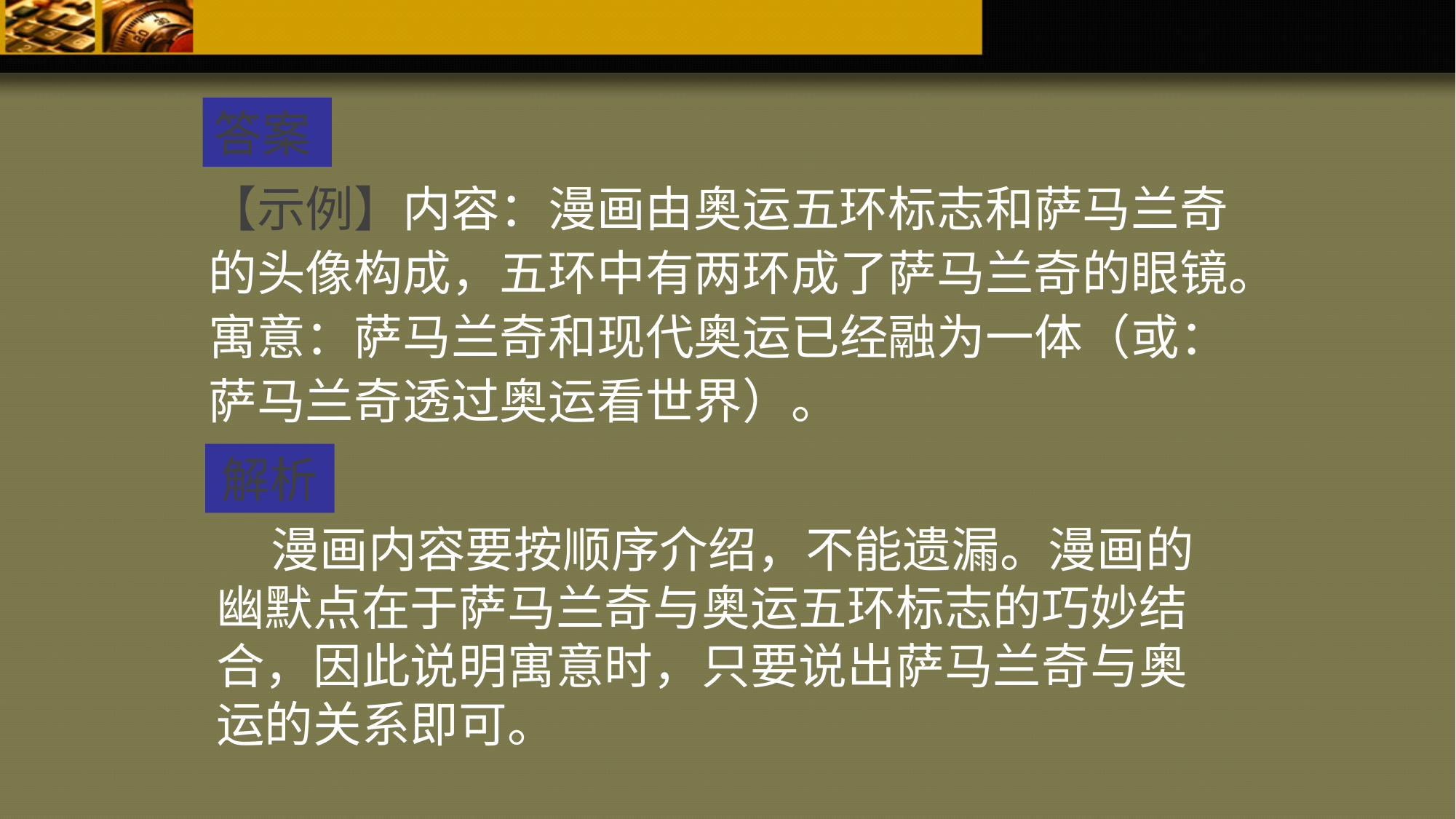

答案
【示例】内容：漫画由奥运五环标志和萨马兰奇的头像构成，五环中有两环成了萨马兰奇的眼镜。
寓意：萨马兰奇和现代奥运已经融为一体（或：萨马兰奇透过奥运看世界）。
解析
    漫画内容要按顺序介绍，不能遗漏。漫画的幽默点在于萨马兰奇与奥运五环标志的巧妙结合，因此说明寓意时，只要说出萨马兰奇与奥运的关系即可。